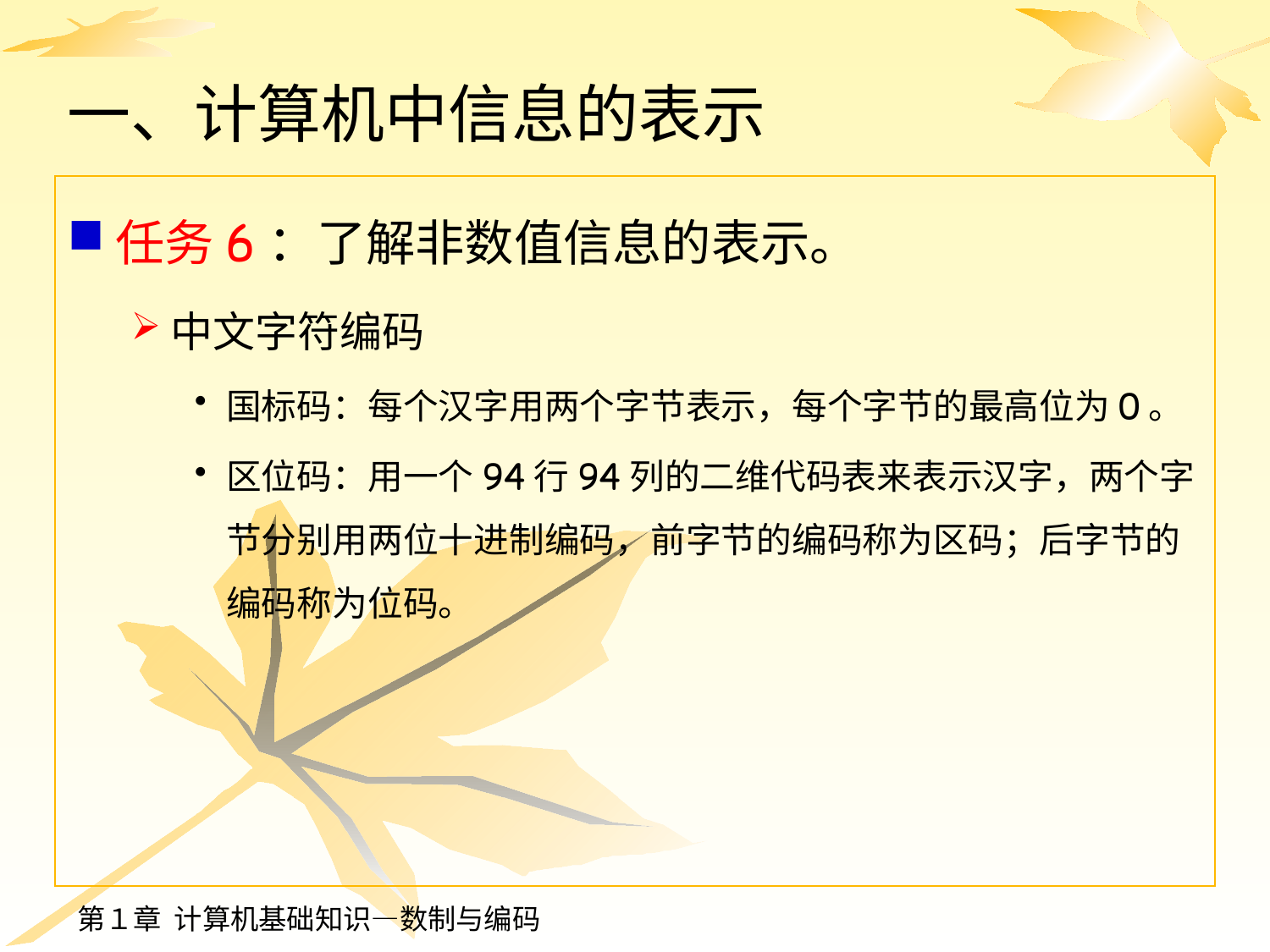

# 一、计算机中信息的表示
任务6：了解非数值信息的表示。
中文字符编码
国标码：每个汉字用两个字节表示，每个字节的最高位为0。
区位码：用一个94行94列的二维代码表来表示汉字，两个字节分别用两位十进制编码，前字节的编码称为区码；后字节的编码称为位码。